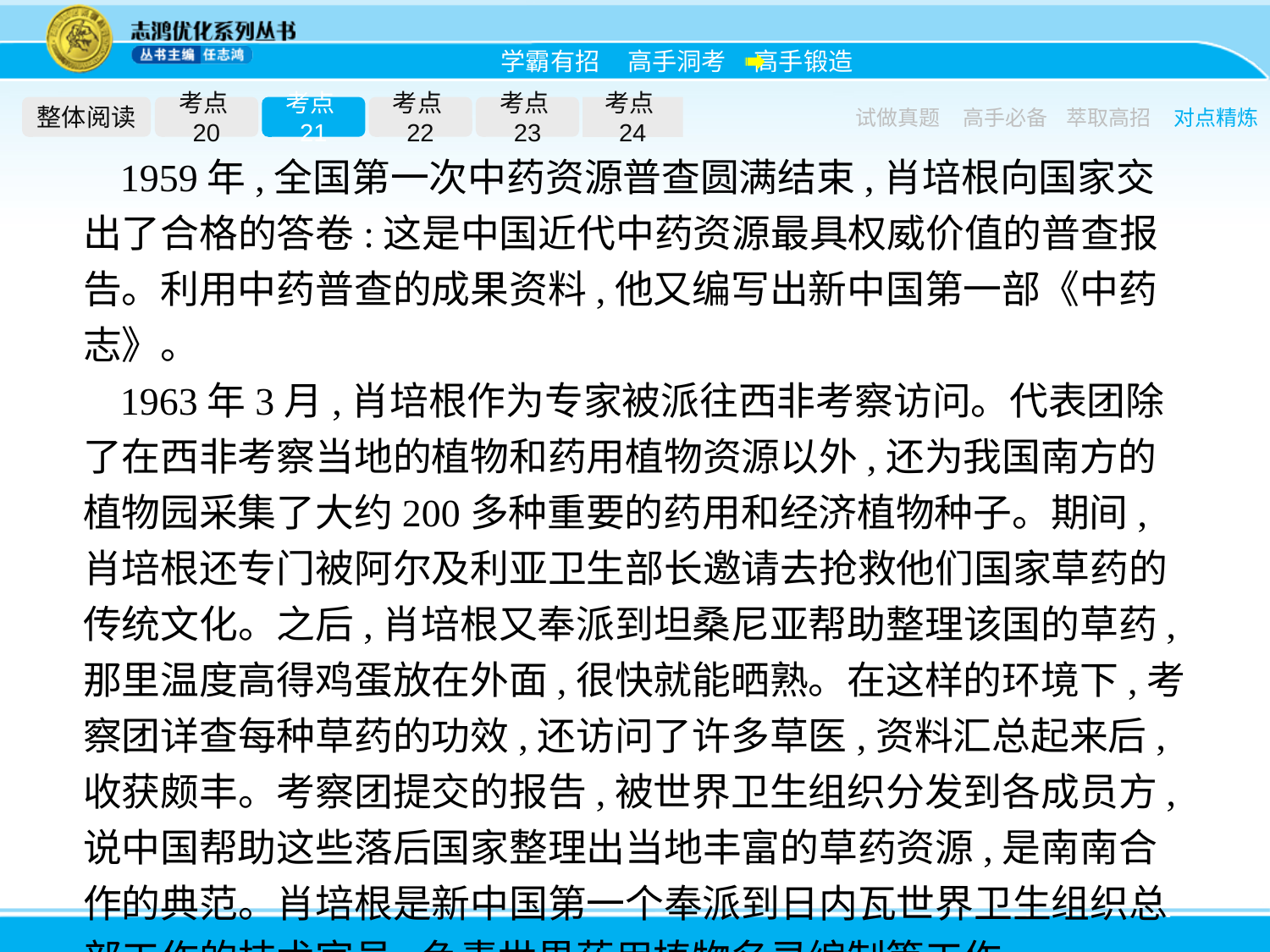

整体阅读
考点20
考点21
考点22
考点23
考点24
试做真题
高手必备
萃取高招
对点精炼
1959年,全国第一次中药资源普查圆满结束,肖培根向国家交出了合格的答卷:这是中国近代中药资源最具权威价值的普查报告。利用中药普查的成果资料,他又编写出新中国第一部《中药志》。
1963年3月,肖培根作为专家被派往西非考察访问。代表团除了在西非考察当地的植物和药用植物资源以外,还为我国南方的植物园采集了大约200多种重要的药用和经济植物种子。期间,肖培根还专门被阿尔及利亚卫生部长邀请去抢救他们国家草药的传统文化。之后,肖培根又奉派到坦桑尼亚帮助整理该国的草药,那里温度高得鸡蛋放在外面,很快就能晒熟。在这样的环境下,考察团详查每种草药的功效,还访问了许多草医,资料汇总起来后,收获颇丰。考察团提交的报告,被世界卫生组织分发到各成员方,说中国帮助这些落后国家整理出当地丰富的草药资源,是南南合作的典范。肖培根是新中国第一个奉派到日内瓦世界卫生组织总部工作的技术官员,负责世界药用植物名录编制等工作。